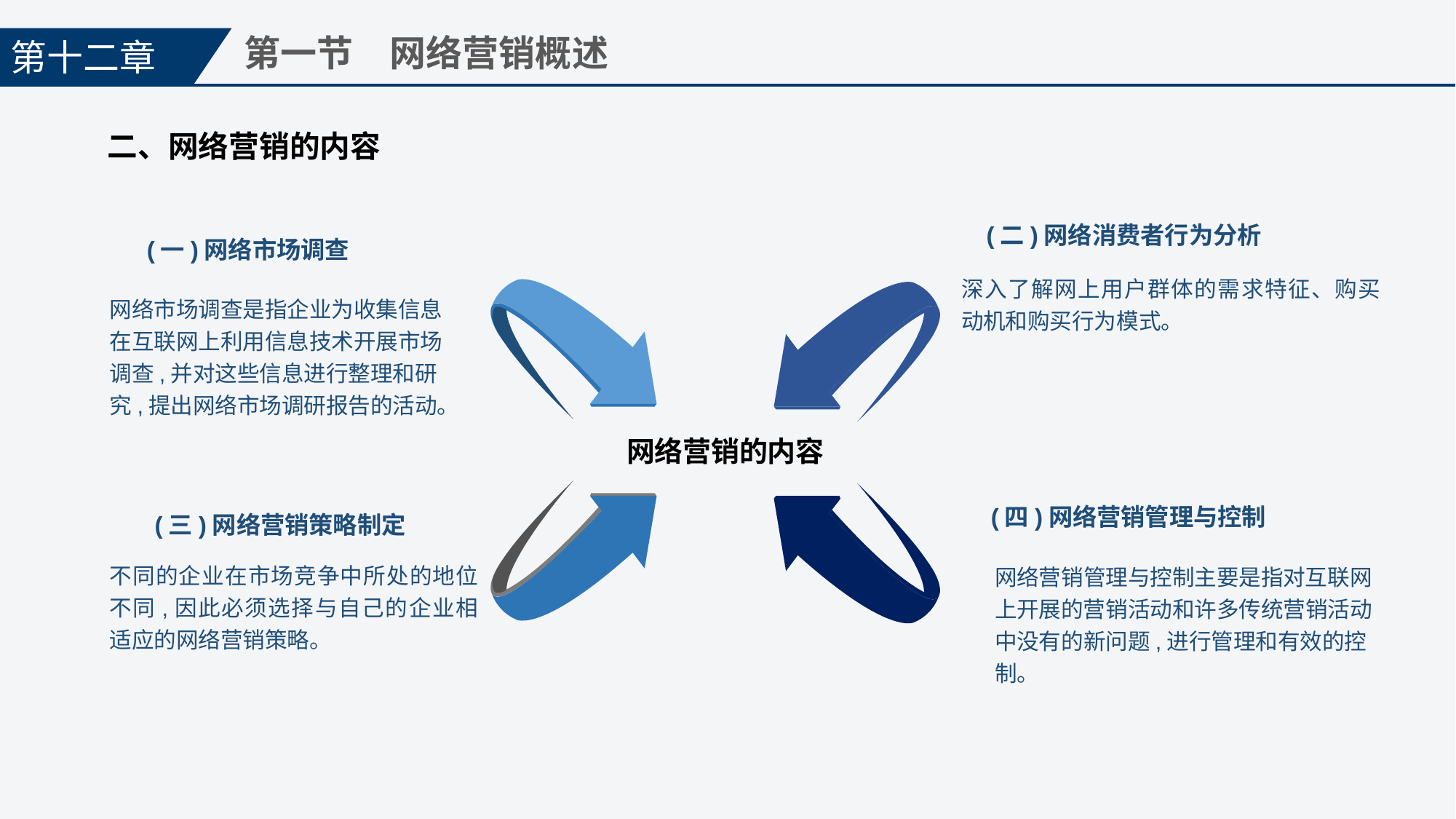

第十二章
第一节　网络营销概述
二、网络营销的内容
(二)网络消费者行为分析
深入了解网上用户群体的需求特征、购买动机和购买行为模式。
(一)网络市场调查
网络市场调查是指企业为收集信息在互联网上利用信息技术开展市场调查,并对这些信息进行整理和研究,提出网络市场调研报告的活动。

网络营销的内容

(四)网络营销管理与控制
网络营销管理与控制主要是指对互联网上开展的营销活动和许多传统营销活动中没有的新问题,进行管理和有效的控制。
(三)网络营销策略制定
不同的企业在市场竞争中所处的地位不同,因此必须选择与自己的企业相适应的网络营销策略。